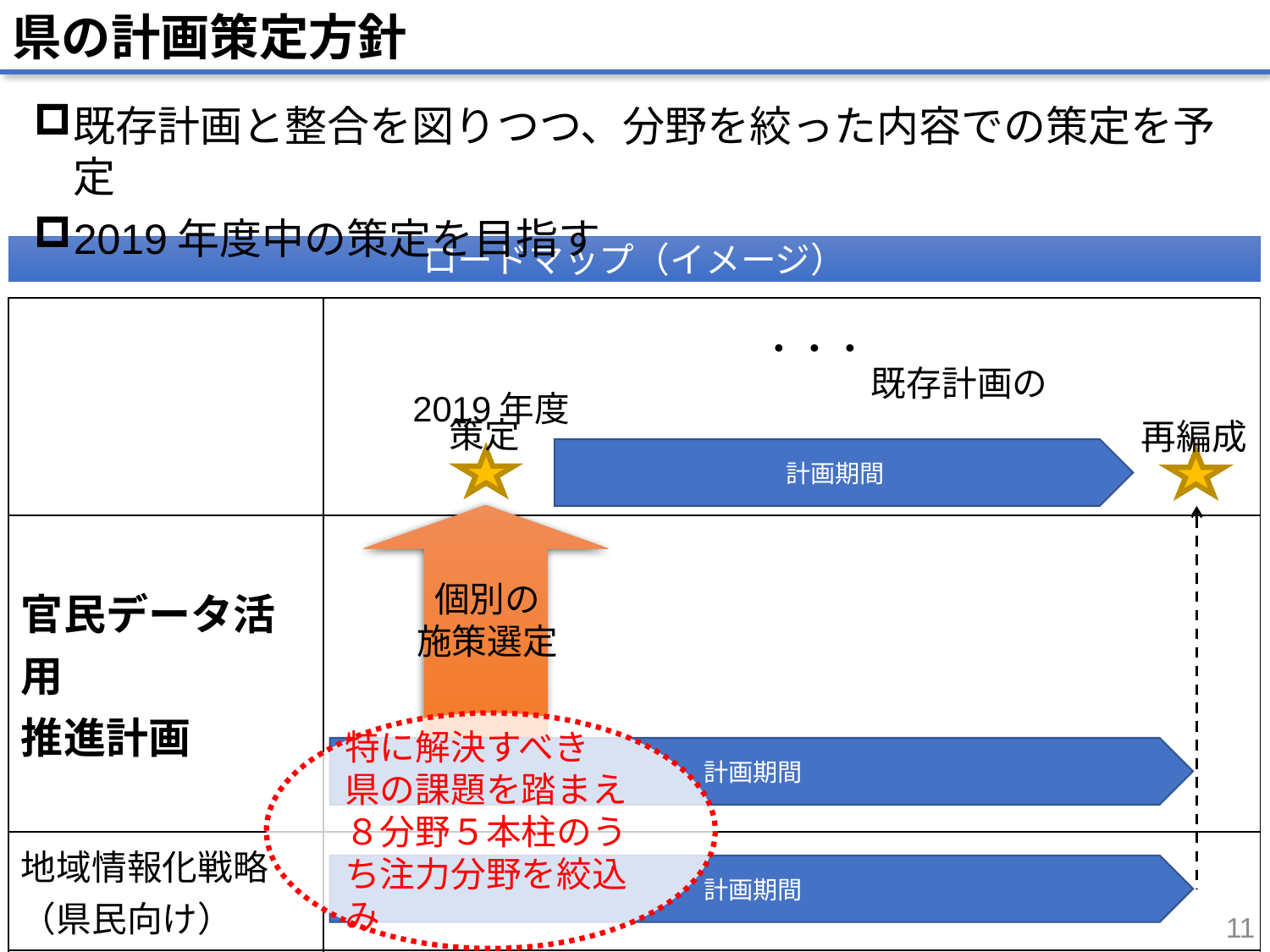

県の計画策定方針
既存計画と整合を図りつつ、分野を絞った内容での策定を予定
2019年度中の策定を目指す
ロードマップ（イメージ）
|  | 2019年度 | 既存計画の 　　　　　　　　　　　　　　　　改訂時期 |
| --- | --- | --- |
| 官民データ活用 推進計画 |  |  |
| 地域情報化戦略 （県民向け） |  |  |
| 行政情報化指針 （庁内） |  |  |
・・・
策定
再編成
計画期間

個別の
施策選定
特に解決すべき
県の課題を踏まえ
８分野５本柱のうち注力分野を絞込み
計画期間
計画期間
11